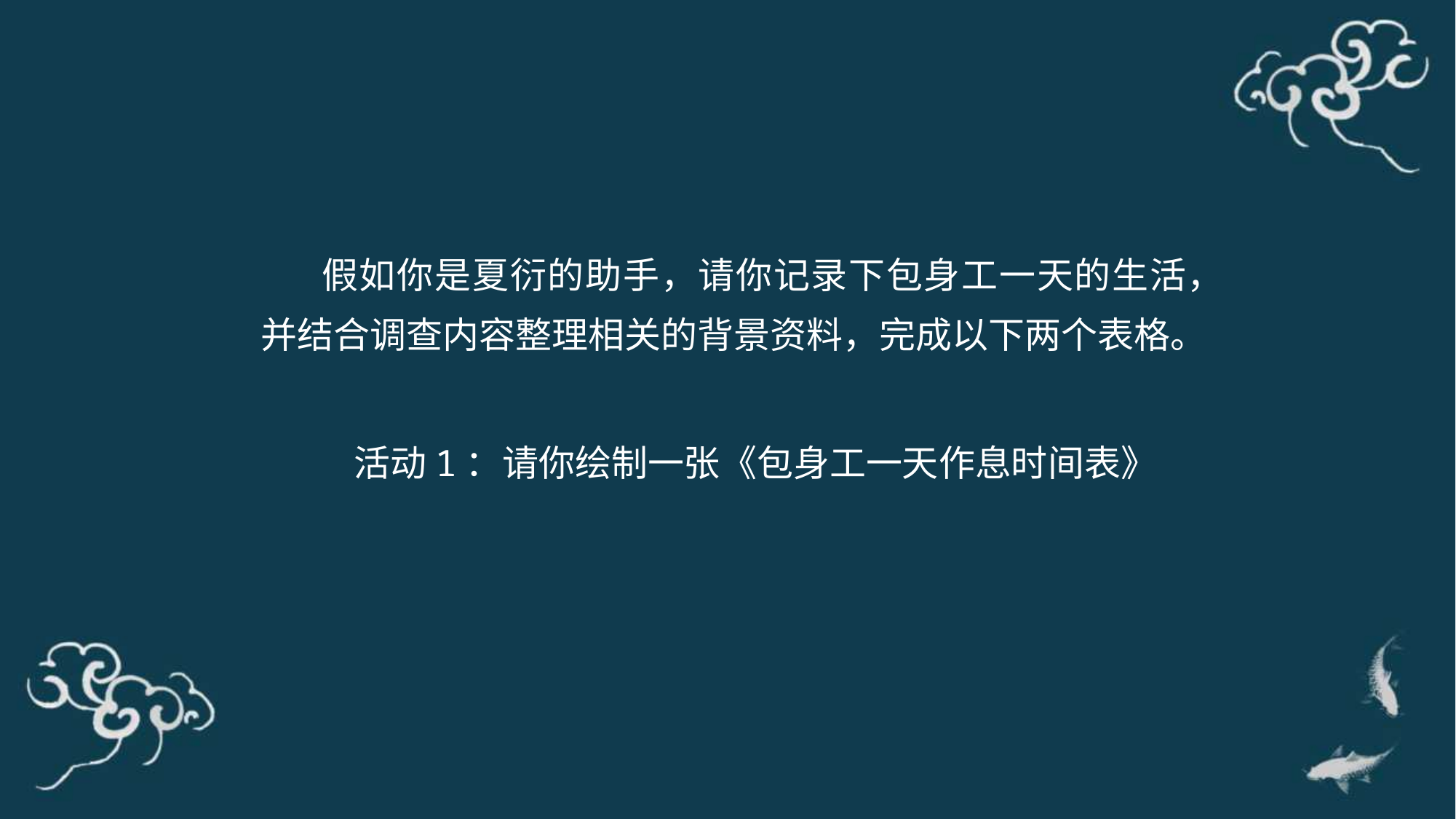

假如你是夏衍的助手，请你记录下包身工一天的生活，并结合调查内容整理相关的背景资料，完成以下两个表格。
活动1：请你绘制一张《包身工一天作息时间表》